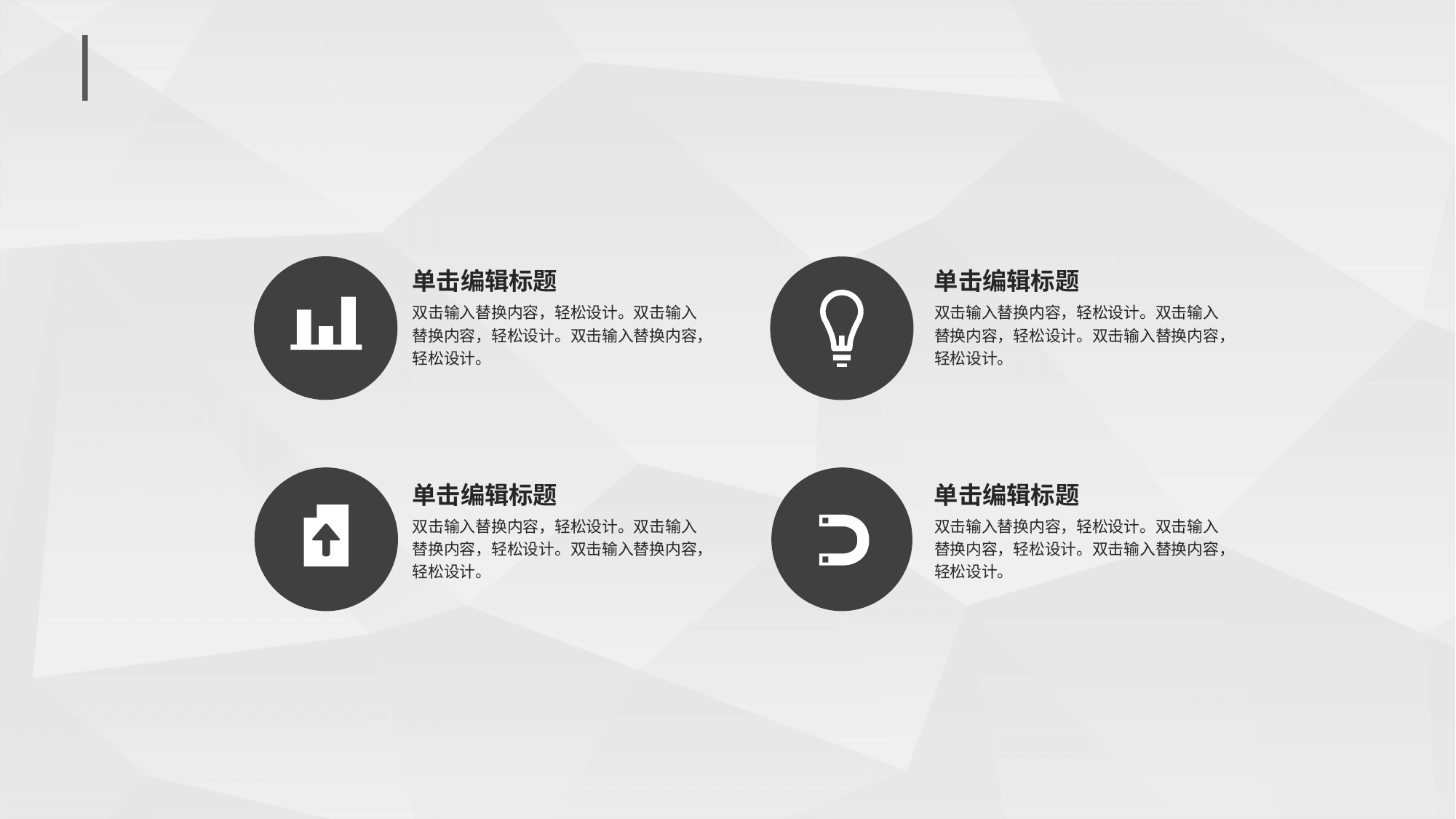

#

单击编辑标题
双击输入替换内容，轻松设计。双击输入替换内容，轻松设计。双击输入替换内容，轻松设计。
单击编辑标题
双击输入替换内容，轻松设计。双击输入替换内容，轻松设计。双击输入替换内容，轻松设计。

单击编辑标题
双击输入替换内容，轻松设计。双击输入替换内容，轻松设计。双击输入替换内容，轻松设计。
单击编辑标题
双击输入替换内容，轻松设计。双击输入替换内容，轻松设计。双击输入替换内容，轻松设计。